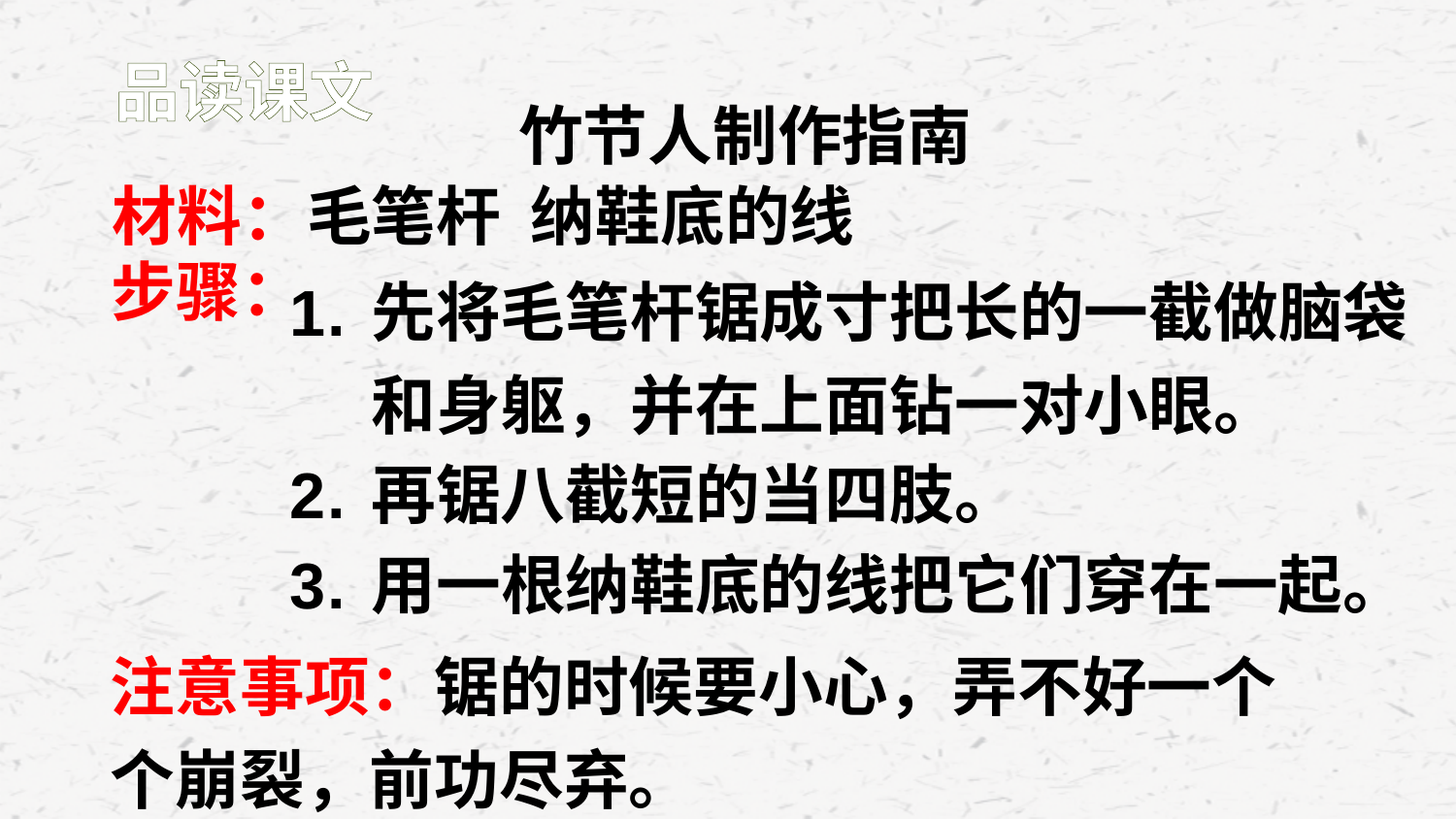

品读课文
竹节人制作指南
材料：毛笔杆  纳鞋底的线
步骤：
先将毛笔杆锯成寸把长的一截做脑袋和身躯，并在上面钻一对小眼。
再锯八截短的当四肢。
用一根纳鞋底的线把它们穿在一起。
注意事项：锯的时候要小心，弄不好一个个崩裂，前功尽弃。